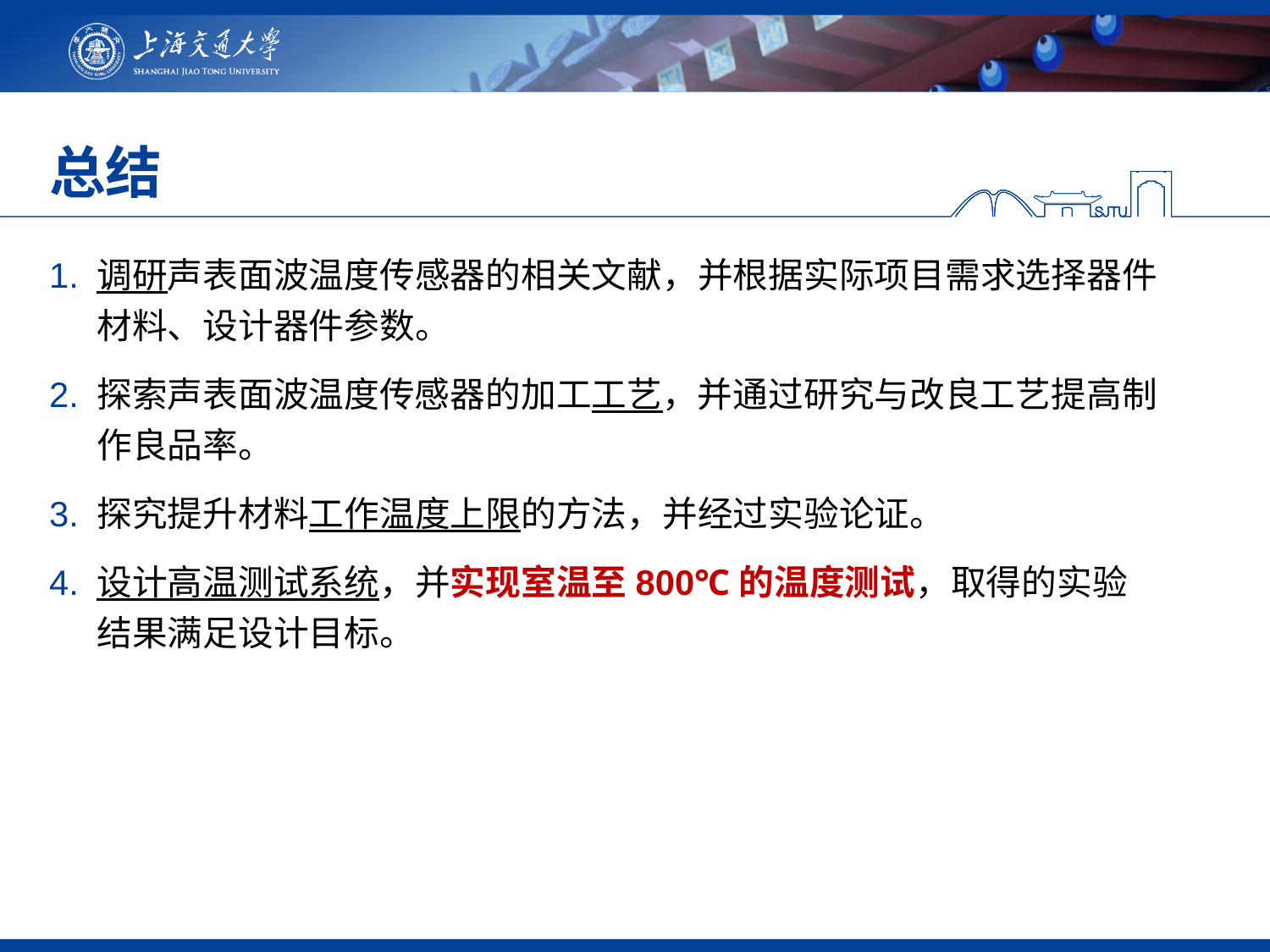

# 总结
调研声表面波温度传感器的相关文献，并根据实际项目需求选择器件材料、设计器件参数。
探索声表面波温度传感器的加工工艺，并通过研究与改良工艺提高制作良品率。
探究提升材料工作温度上限的方法，并经过实验论证。
设计高温测试系统，并实现室温至800℃的温度测试，取得的实验结果满足设计目标。